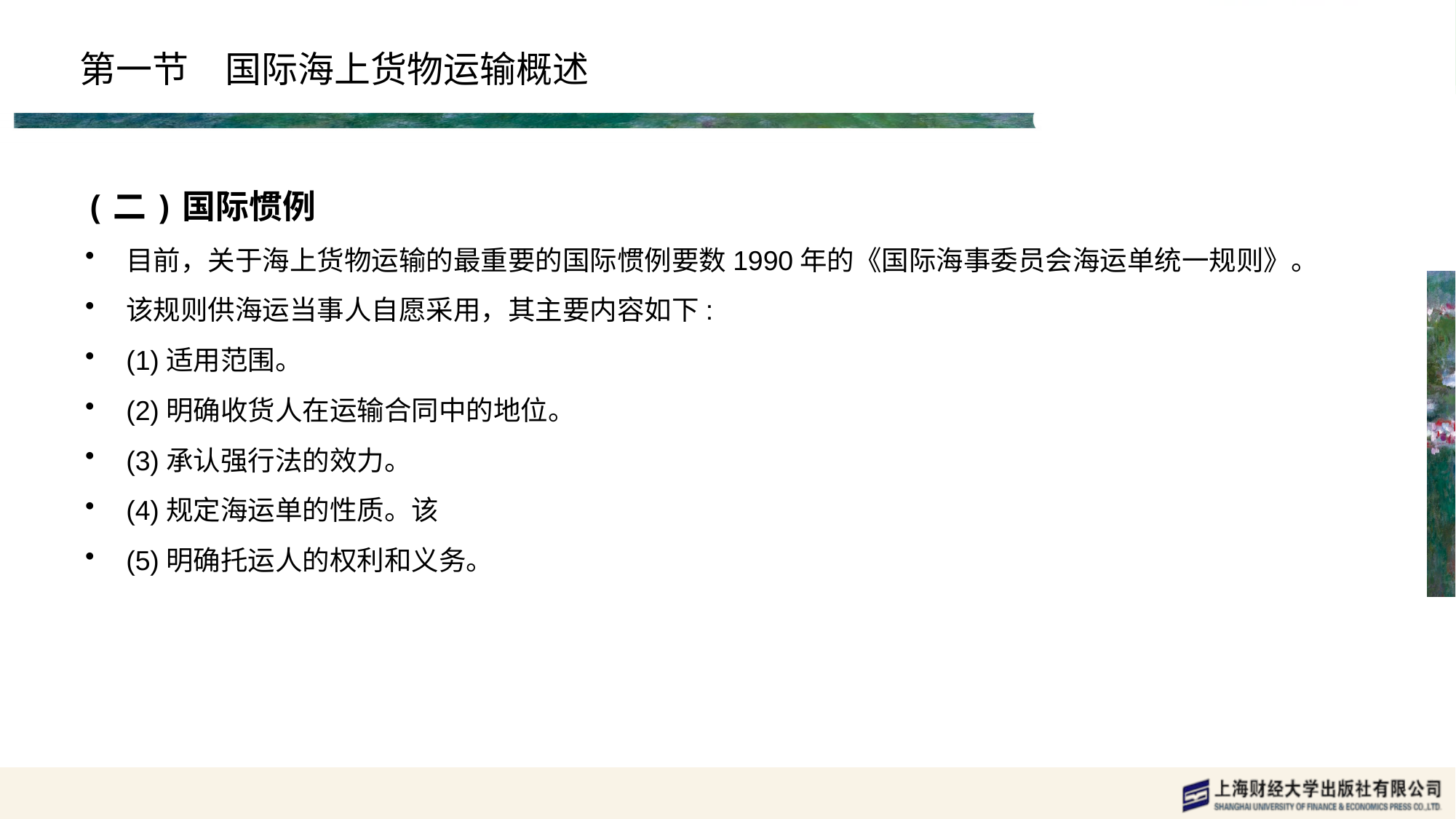

# 第一节　国际海上货物运输概述
(二)国际惯例
目前，关于海上货物运输的最重要的国际惯例要数1990年的《国际海事委员会海运单统一规则》。
该规则供海运当事人自愿采用，其主要内容如下:
(1)适用范围。
(2)明确收货人在运输合同中的地位。
(3)承认强行法的效力。
(4)规定海运单的性质。该
(5)明确托运人的权利和义务。